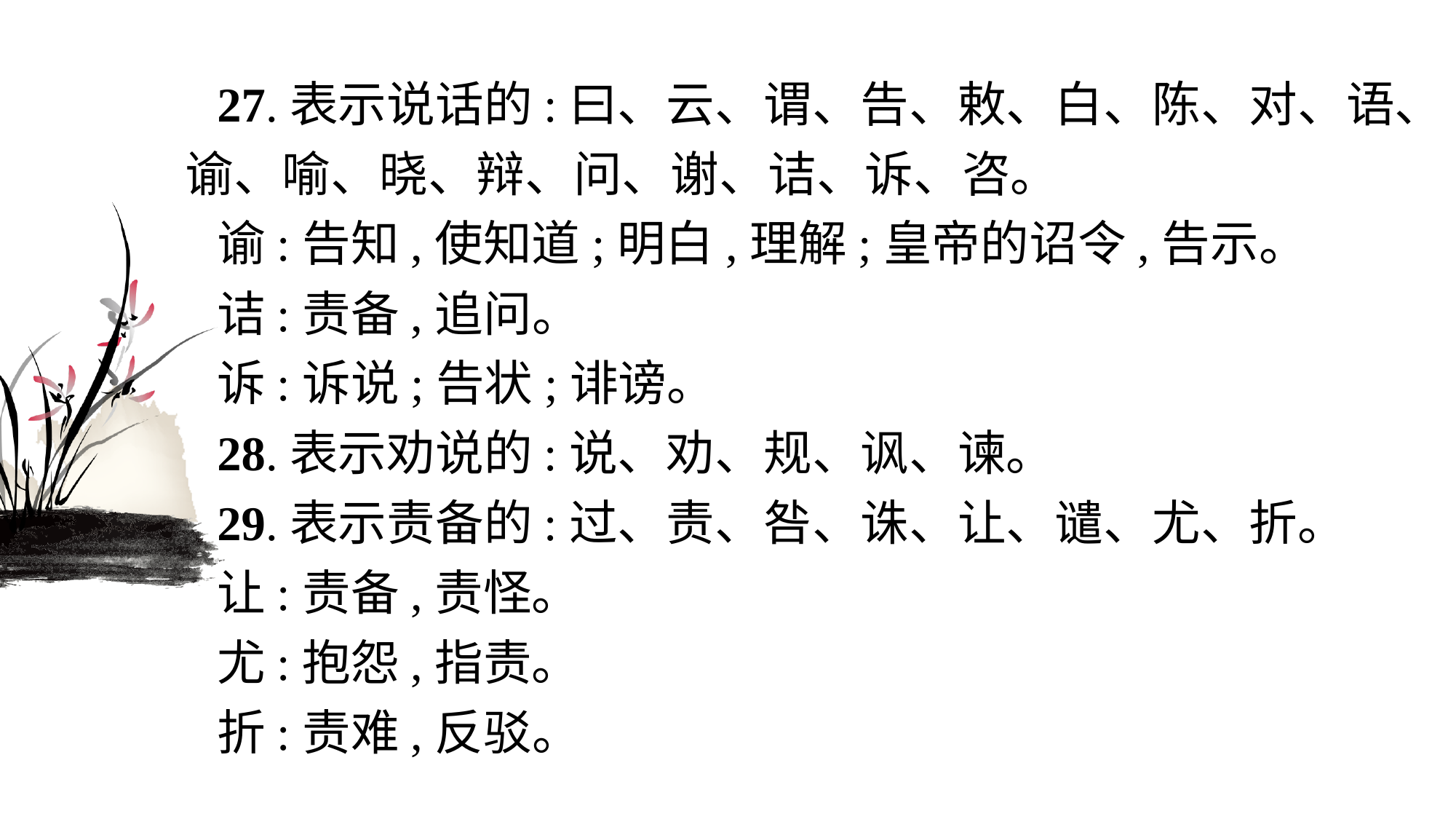

27.表示说话的:曰、云、谓、告、敕、白、陈、对、语、谕、喻、晓、辩、问、谢、诘、诉、咨。
谕:告知,使知道;明白,理解;皇帝的诏令,告示。
诘:责备,追问。
诉:诉说;告状;诽谤。
28.表示劝说的:说、劝、规、讽、谏。
29.表示责备的:过、责、咎、诛、让、谴、尤、折。
让:责备,责怪。
尤:抱怨,指责。
折:责难,反驳。